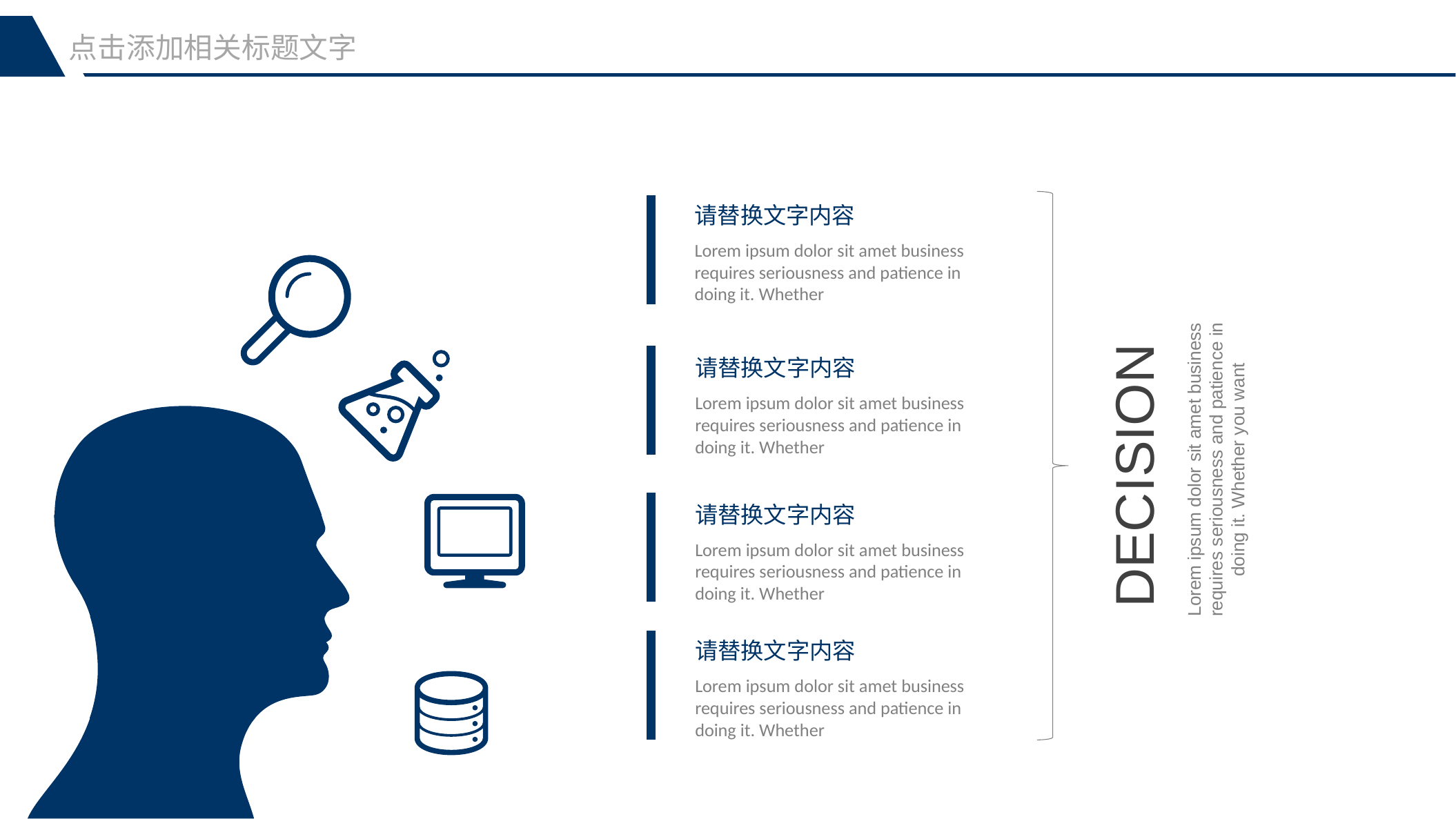

点击添加相关标题文字

请替换文字内容
Lorem ipsum dolor sit amet business requires seriousness and patience in doing it. Whether

DECISION
请替换文字内容

Lorem ipsum dolor sit amet business requires seriousness and patience in doing it. Whether
Lorem ipsum dolor sit amet business requires seriousness and patience in doing it. Whether you want

请替换文字内容
Lorem ipsum dolor sit amet business requires seriousness and patience in doing it. Whether
请替换文字内容

Lorem ipsum dolor sit amet business requires seriousness and patience in doing it. Whether